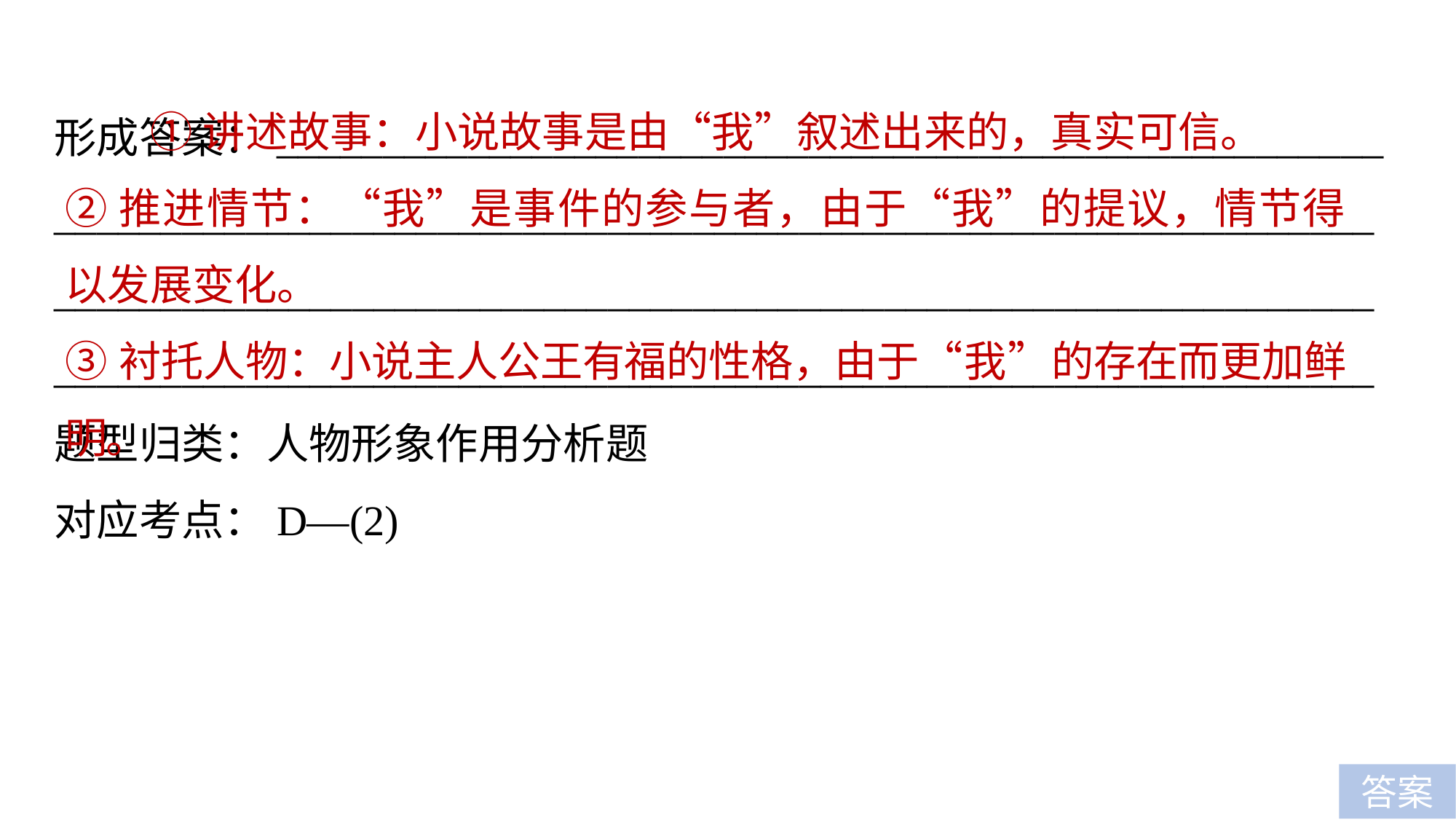

①讲述故事：小说故事是由“我”叙述出来的，真实可信。
②推进情节：“我”是事件的参与者，由于“我”的提议，情节得以发展变化。
③衬托人物：小说主人公王有福的性格，由于“我”的存在而更加鲜明。
形成答案：____________________________________________________
__________________________________________________________________________________________________________________________________________________________________________________________题型归类：人物形象作用分析题
对应考点：D—(2)
答案